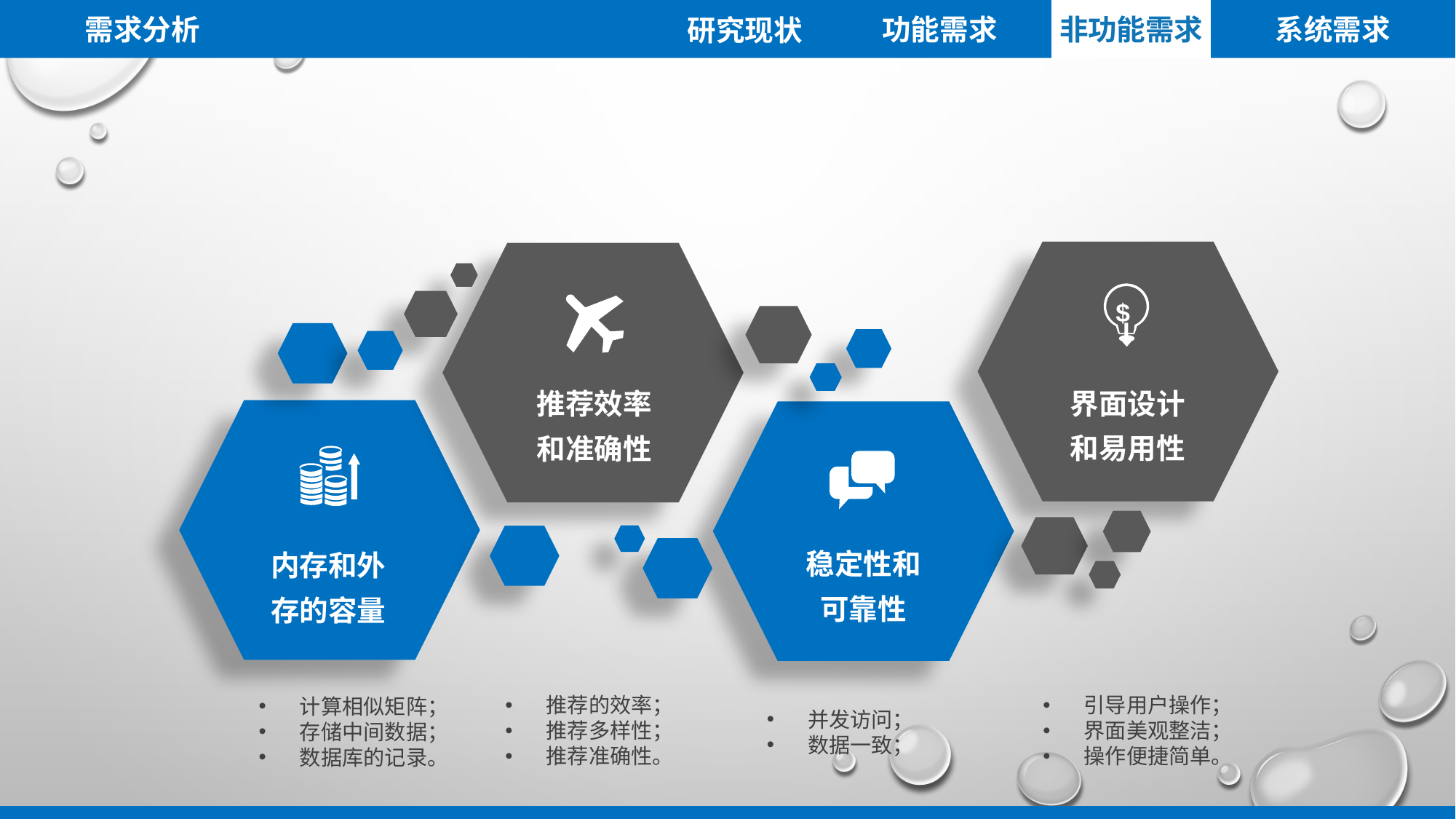

需求分析
功能需求
非功能需求
系统需求
研究现状

$

界面设计和易用性
推荐效率和准确性

稳定性和可靠性
内存和外存的容量

推荐的效率；
推荐多样性；
推荐准确性。
引导用户操作；
界面美观整洁；
操作便捷简单。
计算相似矩阵；
存储中间数据；
数据库的记录。
并发访问；
数据一致；